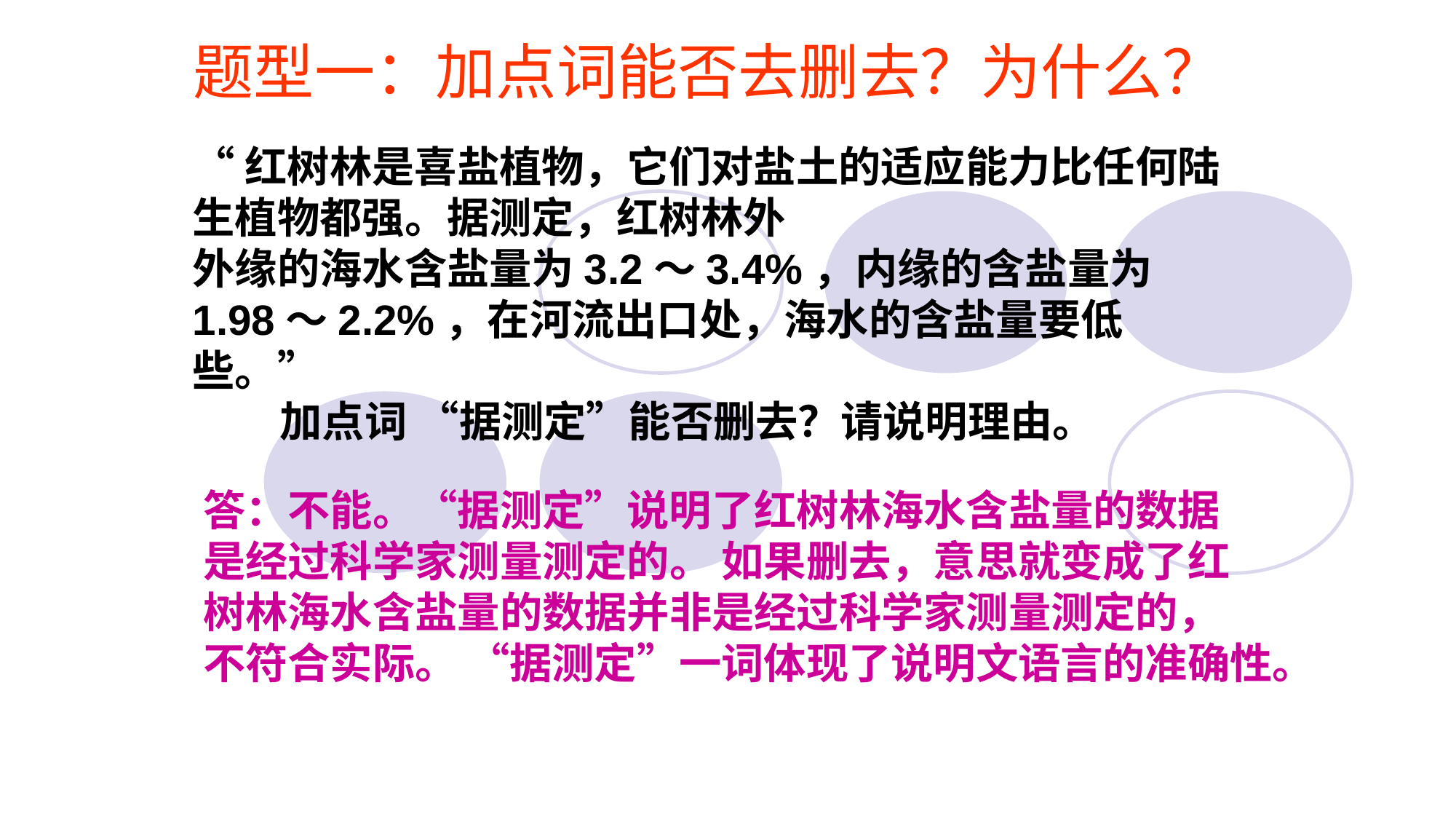

题型一：加点词能否去删去？为什么？
“红树林是喜盐植物，它们对盐土的适应能力比任何陆生植物都强。据测定，红树林外
外缘的海水含盐量为3.2～3.4%，内缘的含盐量为
1.98～2.2%，在河流出口处，海水的含盐量要低些。”
        加点词 “据测定”能否删去？请说明理由。
答：不能。“据测定”说明了红树林海水含盐量的数据
是经过科学家测量测定的。 如果删去，意思就变成了红
树林海水含盐量的数据并非是经过科学家测量测定的，
不符合实际。 “据测定”一词体现了说明文语言的准确性。